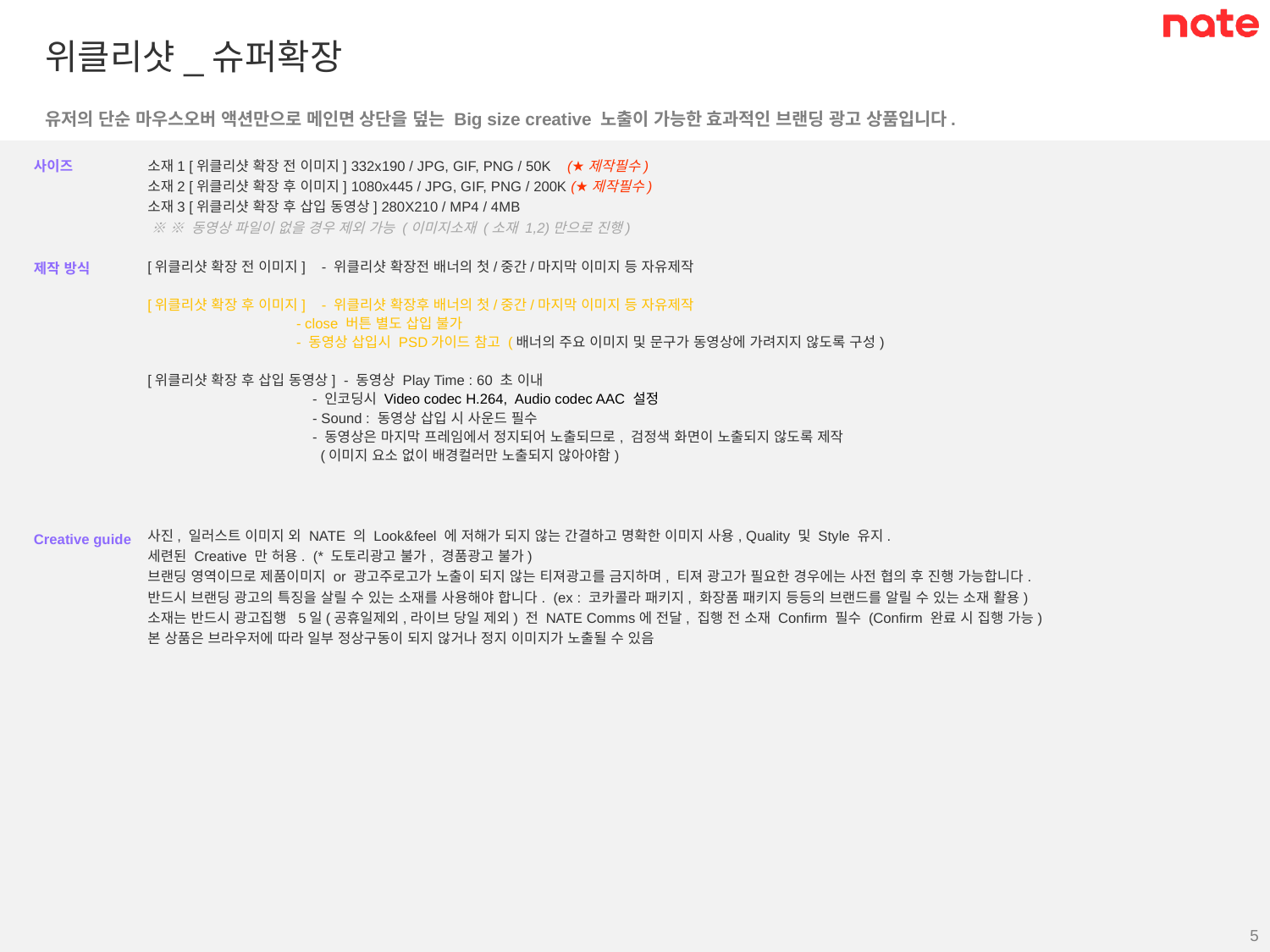

위클리샷_슈퍼확장
유저의 단순 마우스오버 액션만으로 메인면 상단을 덮는 Big size creative 노출이 가능한 효과적인 브랜딩 광고 상품입니다.
사이즈

제작 방식

Creative guide
소재1 [위클리샷 확장 전 이미지] 332x190 / JPG, GIF, PNG / 50K    (★제작필수)
소재2 [위클리샷 확장 후 이미지] 1080x445 / JPG, GIF, PNG / 200K (★제작필수)
소재3 [위클리샷 확장 후 삽입 동영상] 280X210 / MP4 / 4MB
 ※ ※ 동영상 파일이 없을 경우 제외 가능 (이미지소재 (소재 1,2)만으로 진행)

[위클리샷 확장 전 이미지]    - 위클리샷 확장전 배너의 첫/중간/마지막 이미지 등 자유제작

[위클리샷 확장 후 이미지]    - 위클리샷 확장후 배너의 첫/중간/마지막 이미지 등 자유제작
                                     - close 버튼 별도 삽입 불가
                                     - 동영상 삽입시 PSD가이드 참고 (배너의 주요 이미지 및 문구가 동영상에 가려지지 않도록 구성)

[위클리샷 확장 후 삽입 동영상]  - 동영상 Play Time : 60 초 이내
                                         - 인코딩시 Video codec H.264,  Audio codec AAC 설정
                                         - Sound : 동영상 삽입 시 사운드 필수
                                         - 동영상은 마지막 프레임에서 정지되어 노출되므로, 검정색 화면이 노출되지 않도록 제작
                                           (이미지 요소 없이 배경컬러만 노출되지 않아야함)

사진, 일러스트 이미지 외 NATE 의 Look&feel 에 저해가 되지 않는 간결하고 명확한 이미지 사용, Quality 및 Style 유지.
세련된 Creative 만 허용.  (* 도토리광고 불가, 경품광고 불가)
브랜딩 영역이므로 제품이미지 or 광고주로고가 노출이 되지 않는 티져광고를 금지하며, 티져 광고가 필요한 경우에는 사전 협의 후 진행 가능합니다.
반드시 브랜딩 광고의 특징을 살릴 수 있는 소재를 사용해야 합니다.  (ex : 코카콜라 패키지, 화장품 패키지 등등의 브랜드를 알릴 수 있는 소재 활용)
소재는 반드시 광고집행  5일(공휴일제외,라이브 당일 제외) 전 NATE Comms에 전달, 집행 전 소재 Confirm 필수 (Confirm 완료 시 집행 가능)
본 상품은 브라우저에 따라 일부 정상구동이 되지 않거나 정지 이미지가 노출될 수 있음